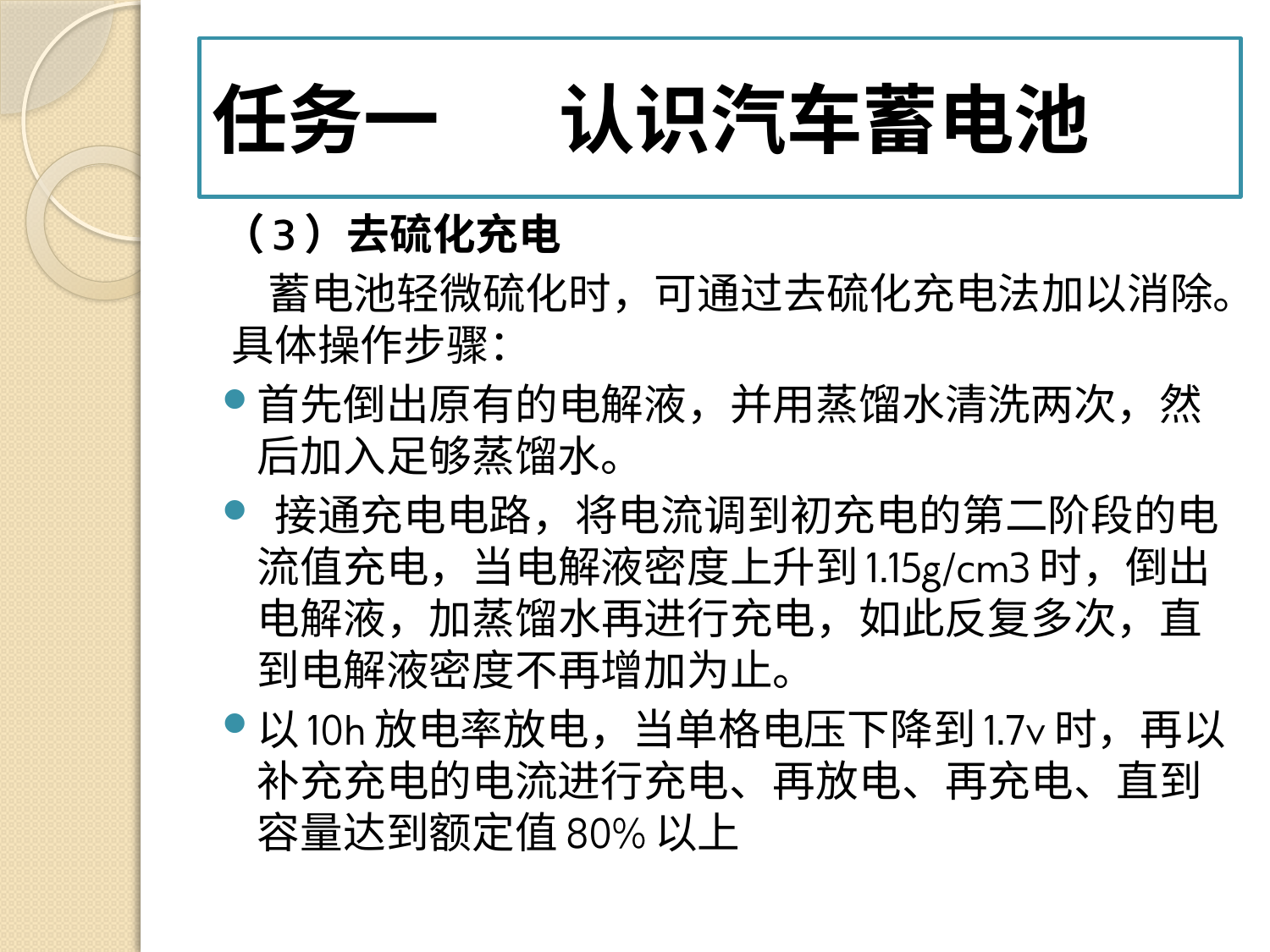

# 任务一       认识汽车蓄电池
（3）去硫化充电
    蓄电池轻微硫化时，可通过去硫化充电法加以消除。 具体操作步骤：
首先倒出原有的电解液，并用蒸馏水清洗两次，然后加入足够蒸馏水。
 接通充电电路，将电流调到初充电的第二阶段的电流值充电，当电解液密度上升到1.15g/cm3时，倒出电解液，加蒸馏水再进行充电，如此反复多次，直到电解液密度不再增加为止。
以10h放电率放电，当单格电压下降到1.7v时，再以补充充电的电流进行充电、再放电、再充电、直到容量达到额定值80%以上